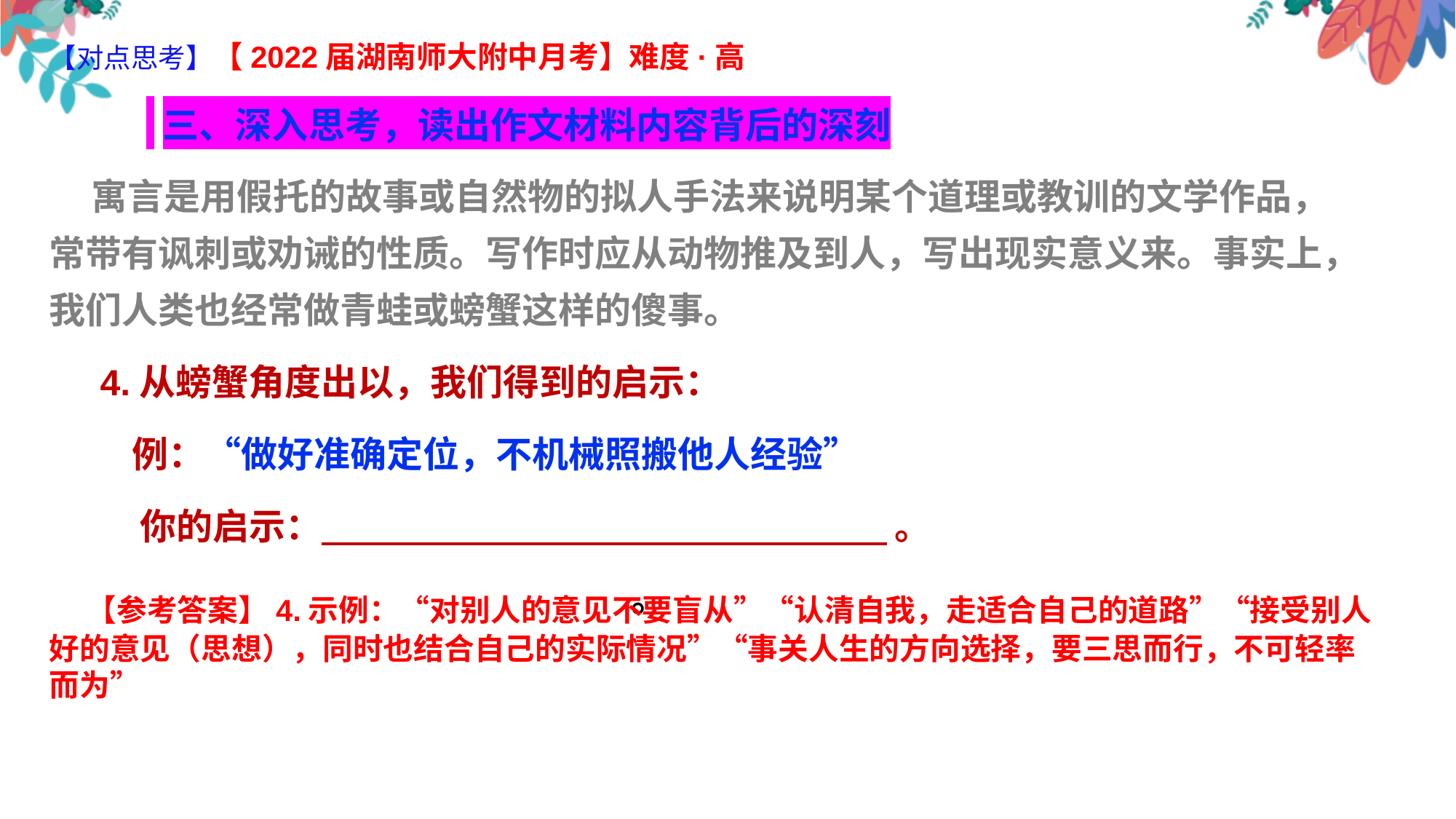

【对点思考】【2022届湖南师大附中月考】难度·高
               三、深入思考，读出作文材料内容背后的深刻
     寓言是用假托的故事或自然物的拟人手法来说明某个道理或教训的文学作品，常带有讽刺或劝诫的性质。写作时应从动物推及到人，写出现实意义来。事实上，我们人类也经常做青蛙或螃蟹这样的傻事。
     4.从螃蟹角度出以，我们得到的启示：
         例：“做好准确定位，不机械照搬他人经验”
          你的启示：                                                                      。
                                                                      。

   【参考答案】4.示例：“对别人的意见不要盲从”“认清自我，走适合自己的道路”“接受别人好的意见（思想），同时也结合自己的实际情况”“事关人生的方向选择，要三思而行，不可轻率而为”